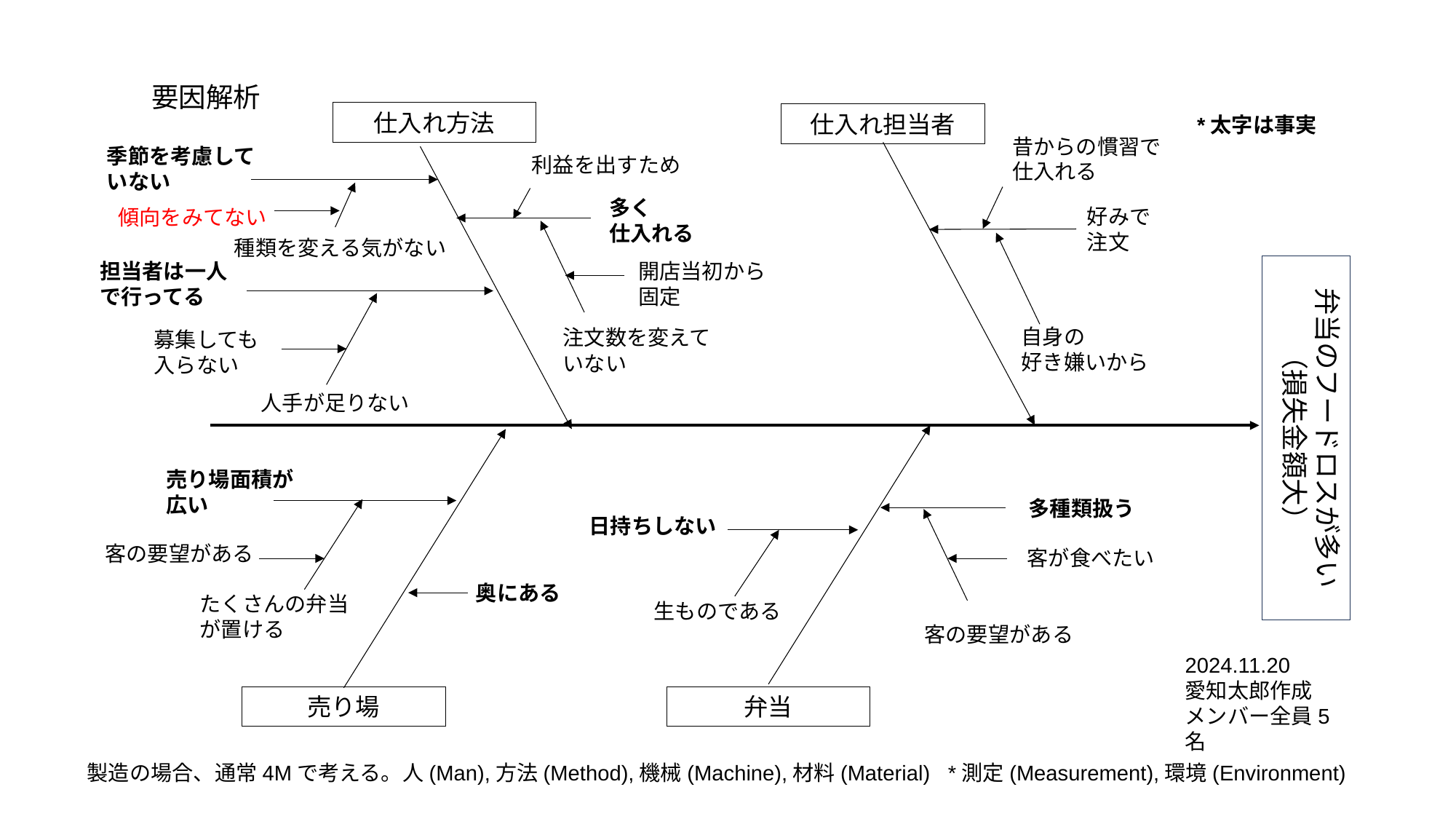

要因解析
仕入れ方法
仕入れ担当者
*太字は事実
昔からの慣習で
仕入れる
季節を考慮していない
利益を出すため
多く
仕入れる
好みで
注文
傾向をみてない
種類を変える気がない
開店当初から
固定
担当者は一人
で行ってる
弁当のフードロスが多い（損失金額大）
自身の
好き嫌いから
注文数を変えて
いない
募集しても
入らない
人手が足りない
売り場面積が
広い
多種類扱う
日持ちしない
客の要望がある
客が食べたい
奥にある
たくさんの弁当
が置ける
生ものである
客の要望がある
2024.11.20
愛知太郎作成
メンバー全員5名
売り場
弁当
製造の場合、通常4Mで考える。人(Man),方法(Method),機械(Machine),材料(Material)   *測定(Measurement),環境(Environment)